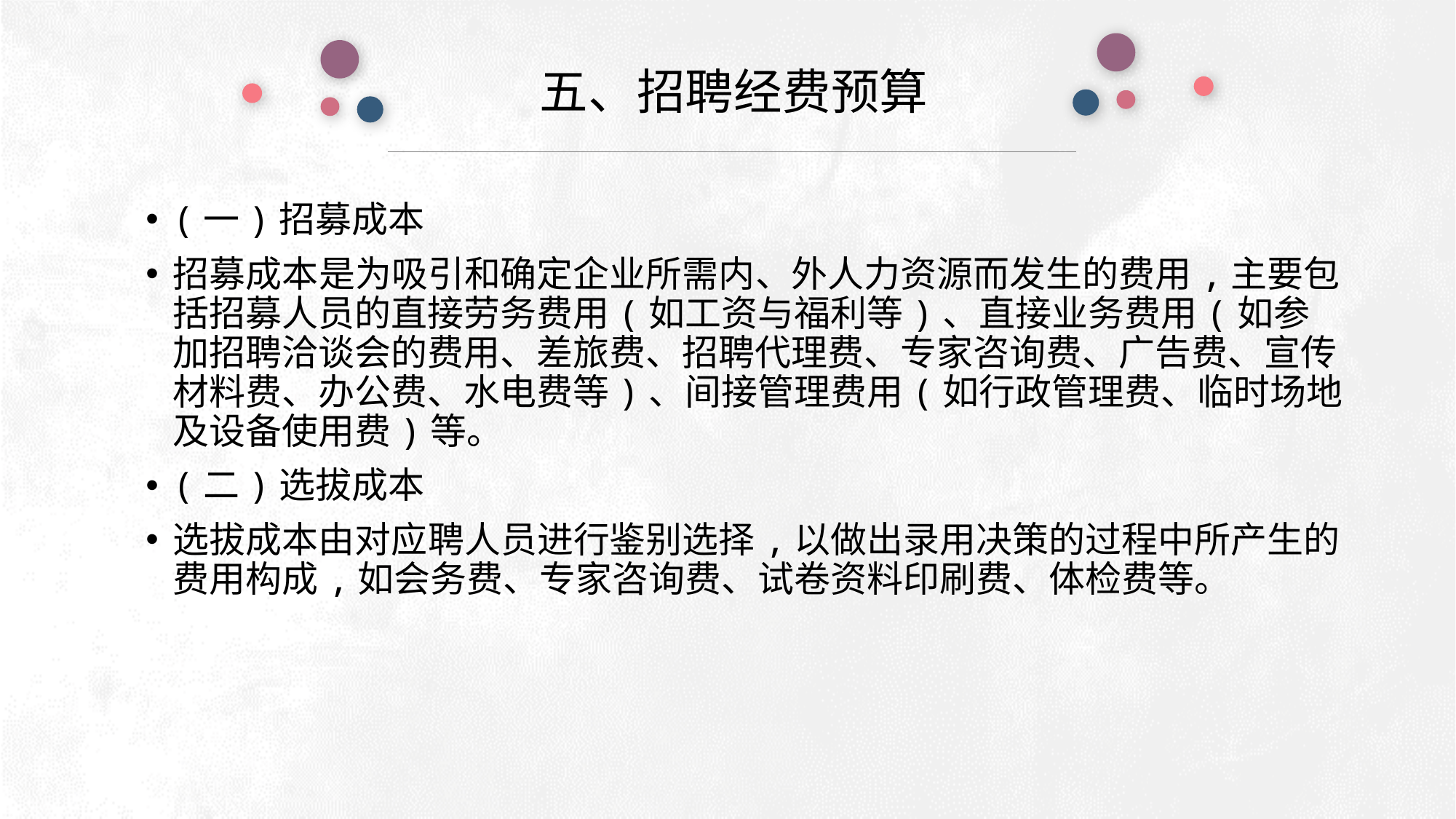

五、招聘经费预算

(一)招募成本
招募成本是为吸引和确定企业所需内、外人力资源而发生的费用,主要包括招募人员的直接劳务费用(如工资与福利等)、直接业务费用(如参加招聘洽谈会的费用、差旅费、招聘代理费、专家咨询费、广告费、宣传材料费、办公费、水电费等)、间接管理费用(如行政管理费、临时场地及设备使用费)等。
(二)选拔成本
选拔成本由对应聘人员进行鉴别选择,以做出录用决策的过程中所产生的费用构成,如会务费、专家咨询费、试卷资料印刷费、体检费等。

e7d195523061f1c0deeec63e560781cfd59afb0ea006f2a87ABB68BF51EA6619813959095094C18C62A12F549504892A4AAA8C1554C6663626E05CA27F281A14E6983772AFC3FB97135759321DEA3D70CCCB10945EC5A0322096E752803368C2184698845E3CCD6DB7F651295A8E4F3FDC19EA64A2B4A4AC1434B55AAE41CF0BF61B375C23F3039959E085EE760725AA